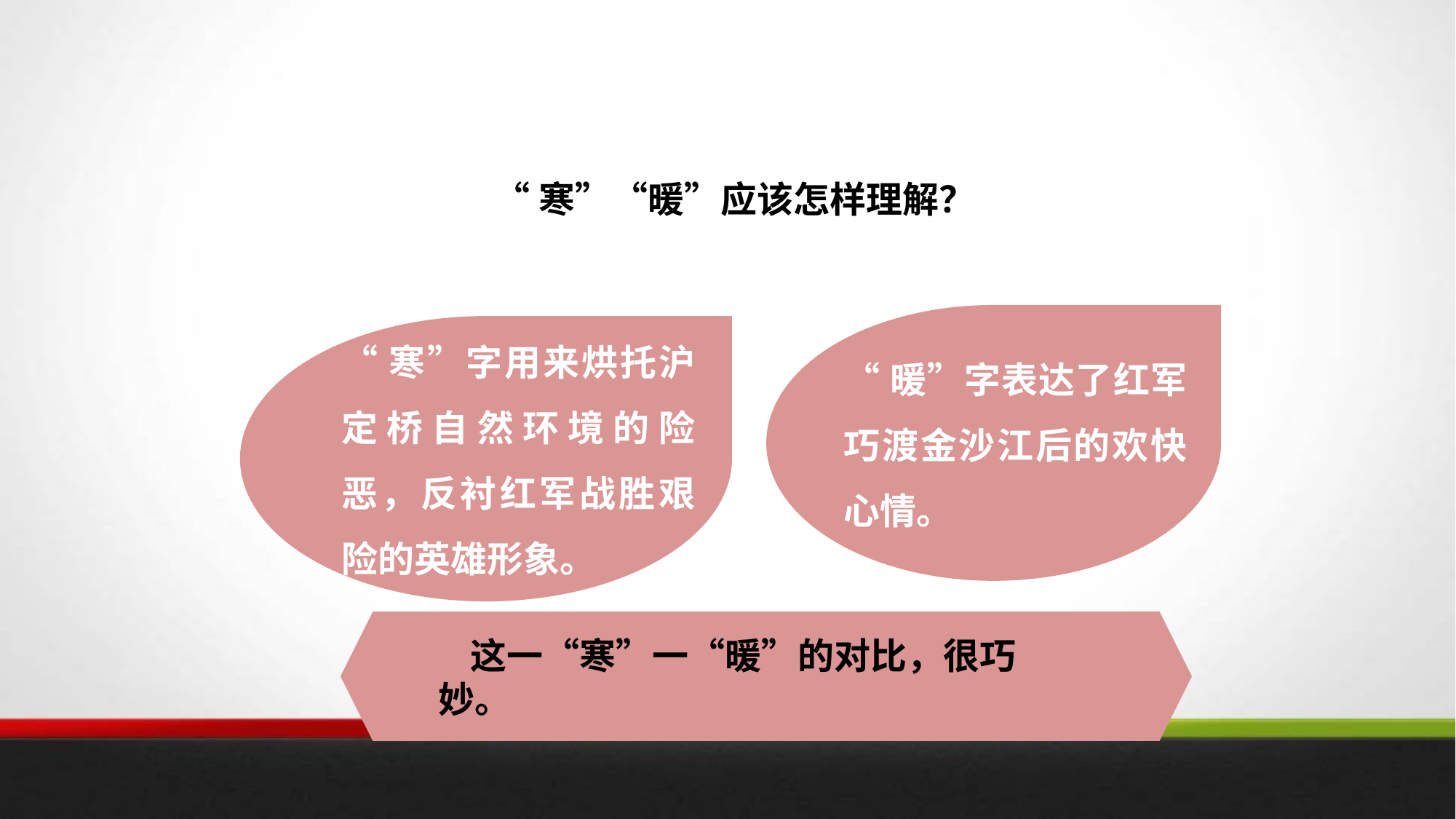

“寒”“暖”应该怎样理解？

“寒”字用来烘托沪定桥自然环境的险恶，反衬红军战胜艰险的英雄形象。

“暖”字表达了红军巧渡金沙江后的欢快心情。
第一部分

这一“寒”一“暖”的对比，很巧妙。